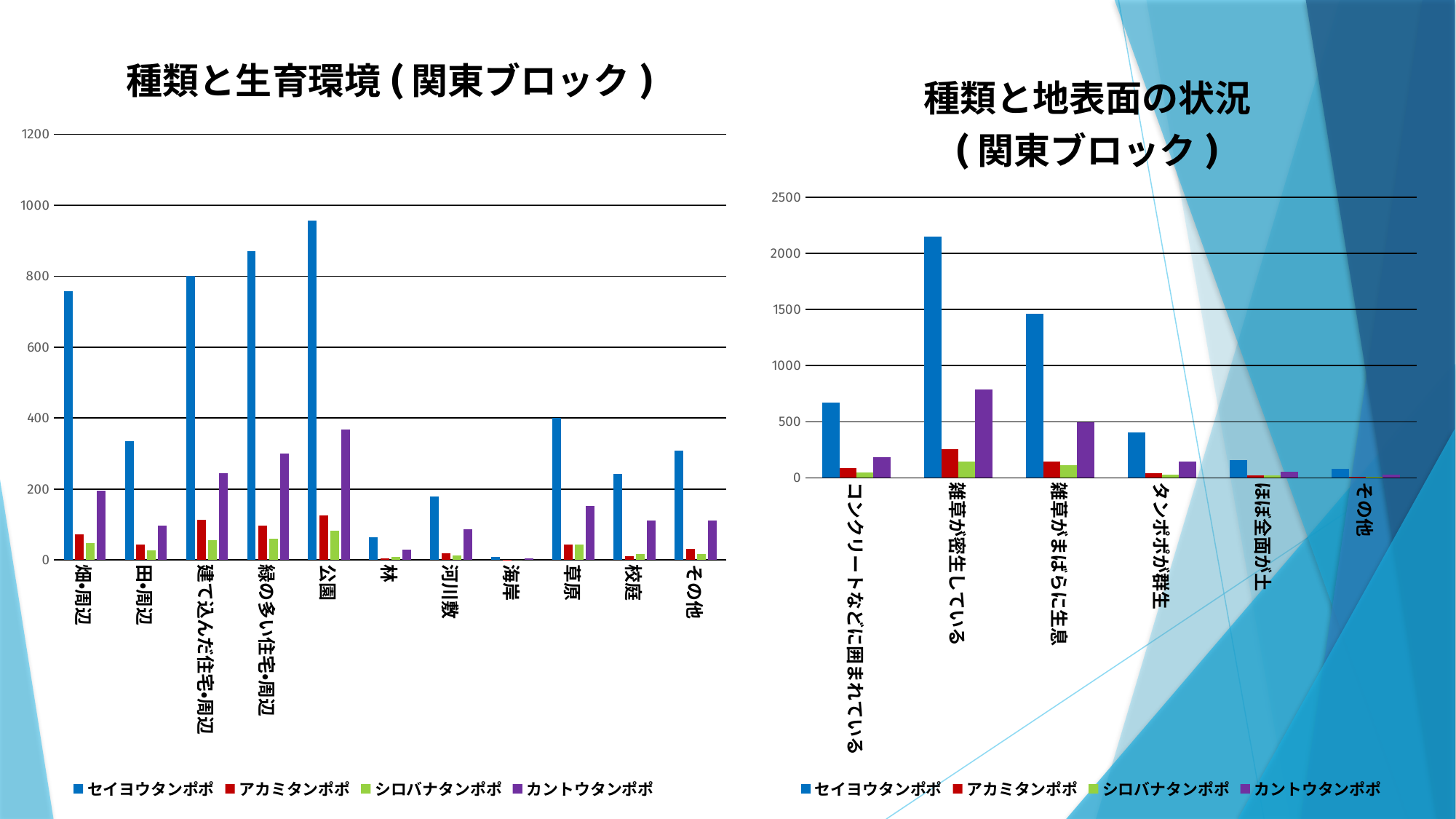

### Chart: 種類と生育環境(関東ブロック)

| Category | セイヨウタンポポ | アカミタンポポ | シロバナタンポポ | カントウタンポポ |
|---|---|---|---|---|
| 畑・周辺 | 758.0 | 72.0 | 47.0 | 195.0 |
| 田・周辺 | 335.0 | 44.0 | 27.0 | 96.0 |
| 建て込んだ住宅・周辺 | 801.0 | 113.0 | 56.0 | 245.0 |
| 緑の多い住宅・周辺 | 870.0 | 96.0 | 60.0 | 301.0 |
| 公園 | 957.0 | 126.0 | 82.0 | 367.0 |
| 林 | 64.0 | 5.0 | 8.0 | 30.0 |
| 河川敷 | 178.0 | 19.0 | 13.0 | 87.0 |
| 海岸 | 9.0 | 1.0 | 0.0 | 5.0 |
| 草原 | 400.0 | 44.0 | 44.0 | 152.0 |
| 校庭 | 242.0 | 10.0 | 17.0 | 112.0 |
| その他 | 309.0 | 31.0 | 17.0 | 111.0 |

### Chart: 種類と地表面の状況
(関東ブロック)

| Category | セイヨウタンポポ | アカミタンポポ | シロバナタンポポ | カントウタンポポ |
|---|---|---|---|---|
| コンクリートなどに囲まれている | 671.0 | 84.0 | 46.0 | 186.0 |
| 雑草が密生している | 2147.0 | 257.0 | 148.0 | 790.0 |
| 雑草がまばらに生息 | 1461.0 | 142.0 | 113.0 | 493.0 |
| タンポポが群生 | 405.0 | 44.0 | 30.0 | 147.0 |
| ほぼ全面が土 | 161.0 | 22.0 | 23.0 | 55.0 |
| その他 | 82.0 | 11.0 | 10.0 | 28.0 |